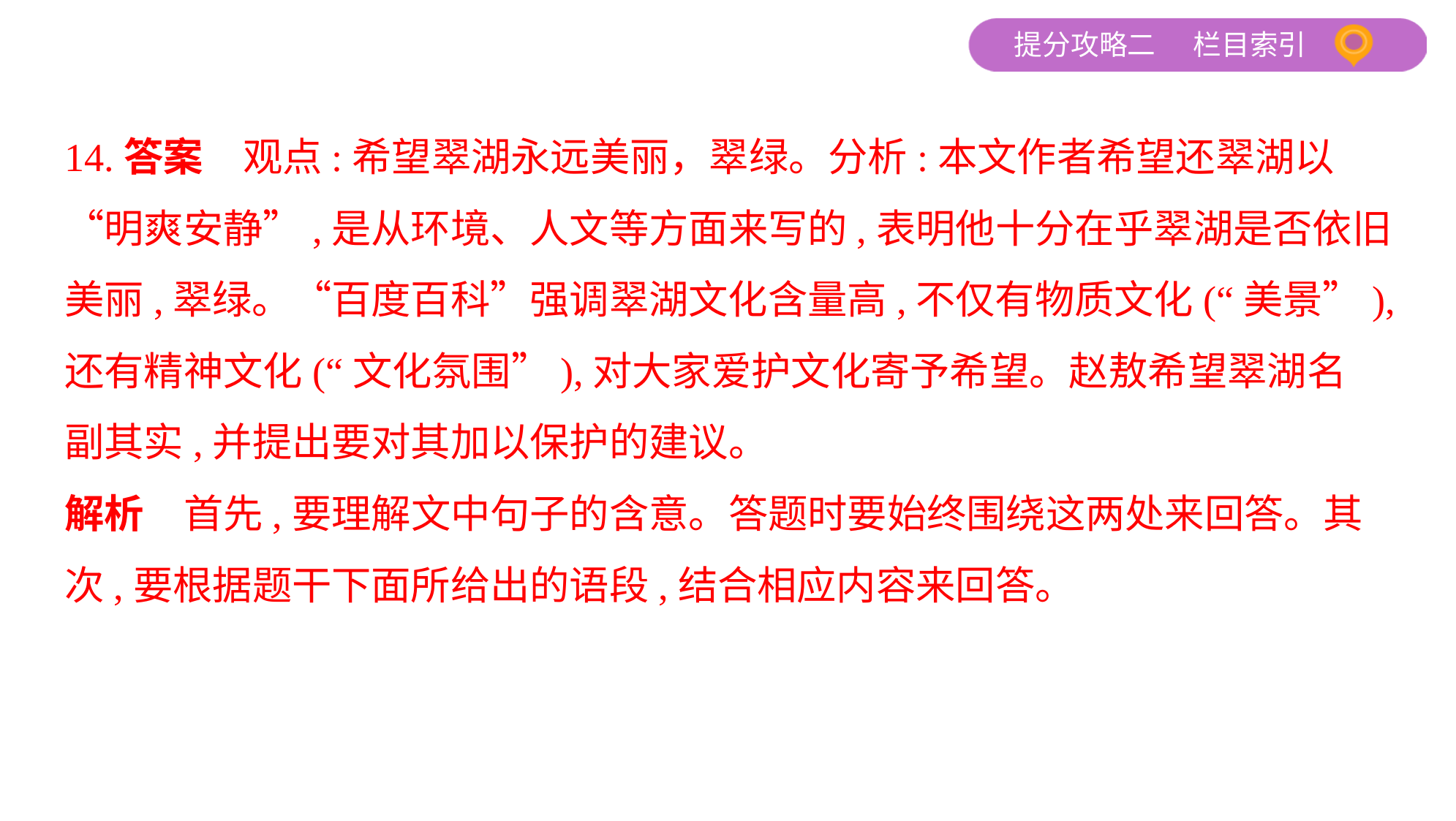

14.答案　观点:希望翠湖永远美丽，翠绿。分析:本文作者希望还翠湖以
“明爽安静”,是从环境、人文等方面来写的,表明他十分在乎翠湖是否依旧
美丽,翠绿。“百度百科”强调翠湖文化含量高,不仅有物质文化(“美景”),
还有精神文化(“文化氛围”),对大家爱护文化寄予希望。赵敖希望翠湖名
副其实,并提出要对其加以保护的建议。
解析　首先,要理解文中句子的含意。答题时要始终围绕这两处来回答。其
次,要根据题干下面所给出的语段,结合相应内容来回答。